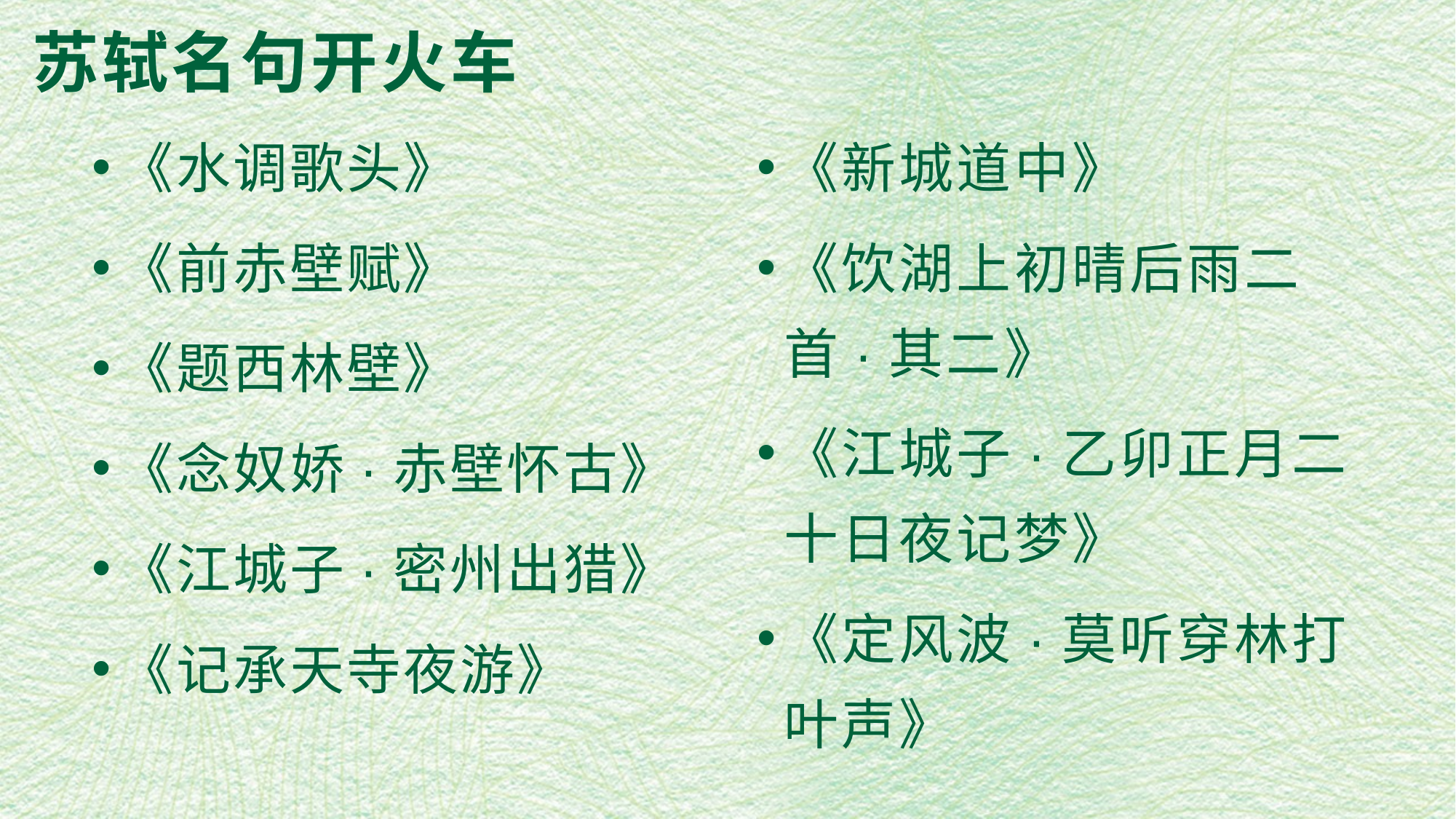

# 苏轼名句开火车
《水调歌头》
《前赤壁赋》
《题西林壁》
《念奴娇·赤壁怀古》
《江城子·密州出猎》
《记承天寺夜游》

《新城道中》
《饮湖上初晴后雨二首·其二》
《江城子·乙卯正月二十日夜记梦》
《定风波·莫听穿林打叶声》